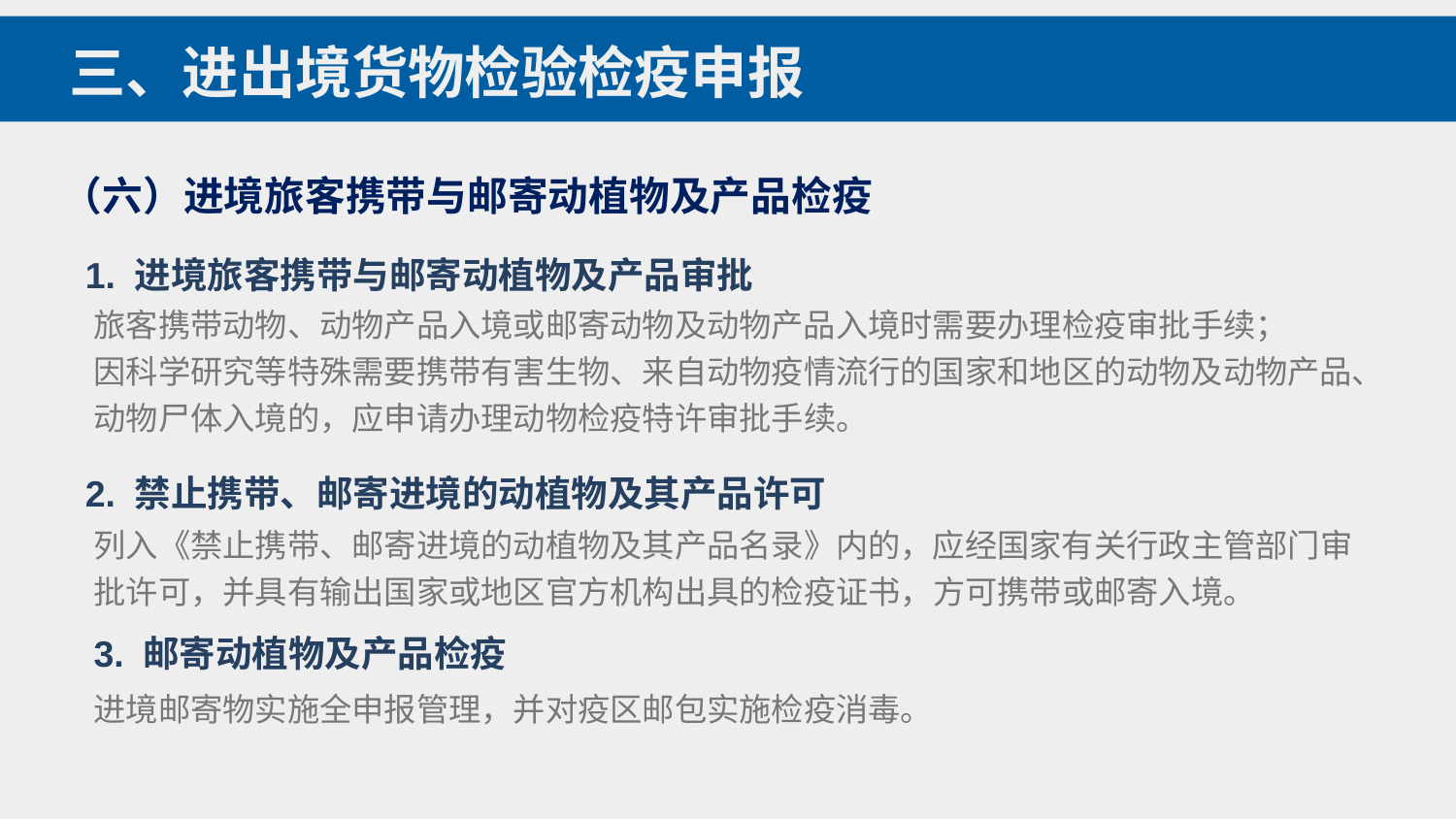

三、进出境货物检验检疫申报
（六）进境旅客携带与邮寄动植物及产品检疫
1. 进境旅客携带与邮寄动植物及产品审批
旅客携带动物、动物产品入境或邮寄动物及动物产品入境时需要办理检疫审批手续；
因科学研究等特殊需要携带有害生物、来自动物疫情流行的国家和地区的动物及动物产品、动物尸体入境的，应申请办理动物检疫特许审批手续。
2. 禁止携带、邮寄进境的动植物及其产品许可
列入《禁止携带、邮寄进境的动植物及其产品名录》内的，应经国家有关行政主管部门审批许可，并具有输出国家或地区官方机构出具的检疫证书，方可携带或邮寄入境。
3. 邮寄动植物及产品检疫
进境邮寄物实施全申报管理，并对疫区邮包实施检疫消毒。